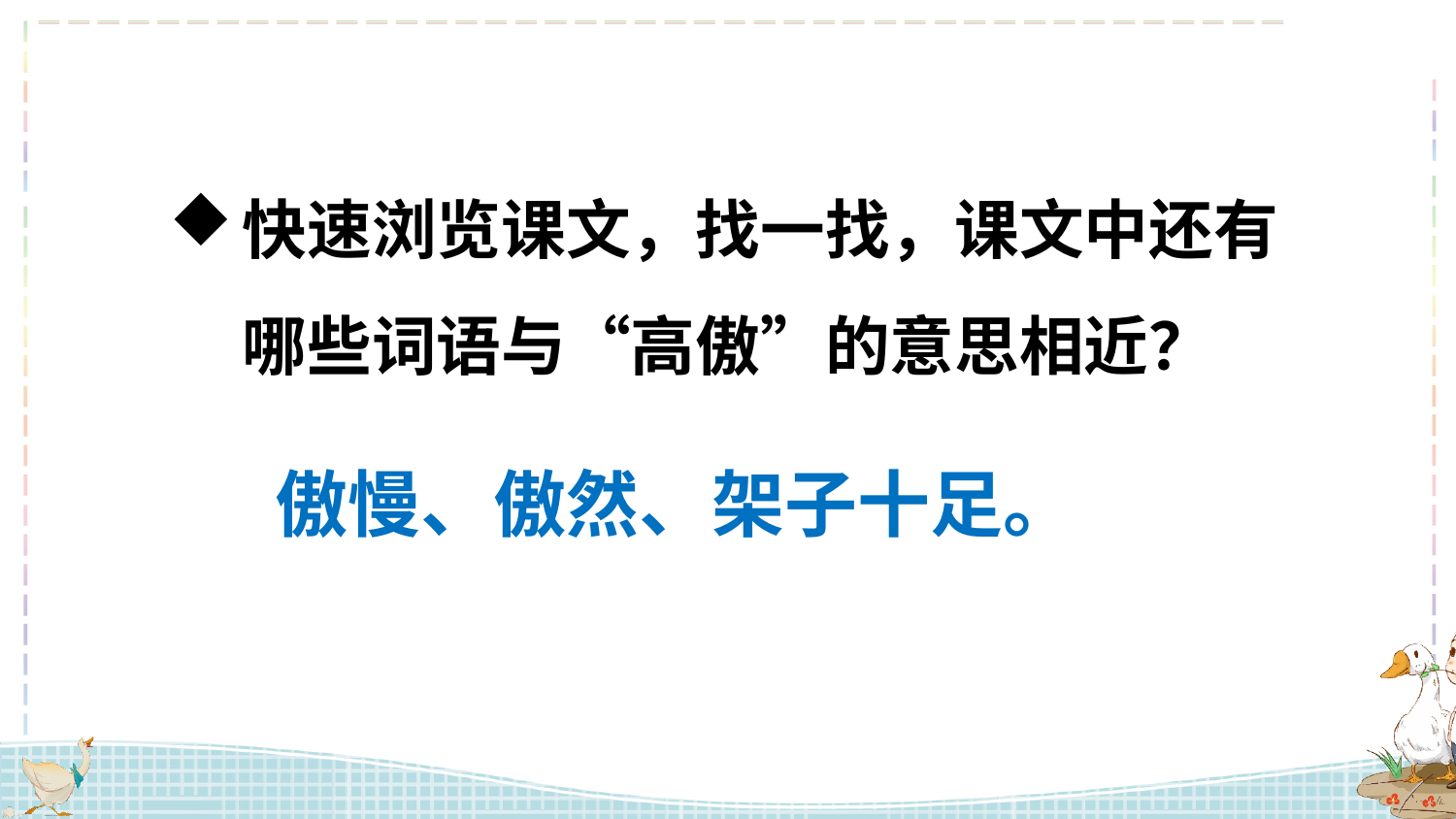

快速浏览课文，找一找，课文中还有哪些词语与“高傲”的意思相近？
傲慢、傲然、架子十足。